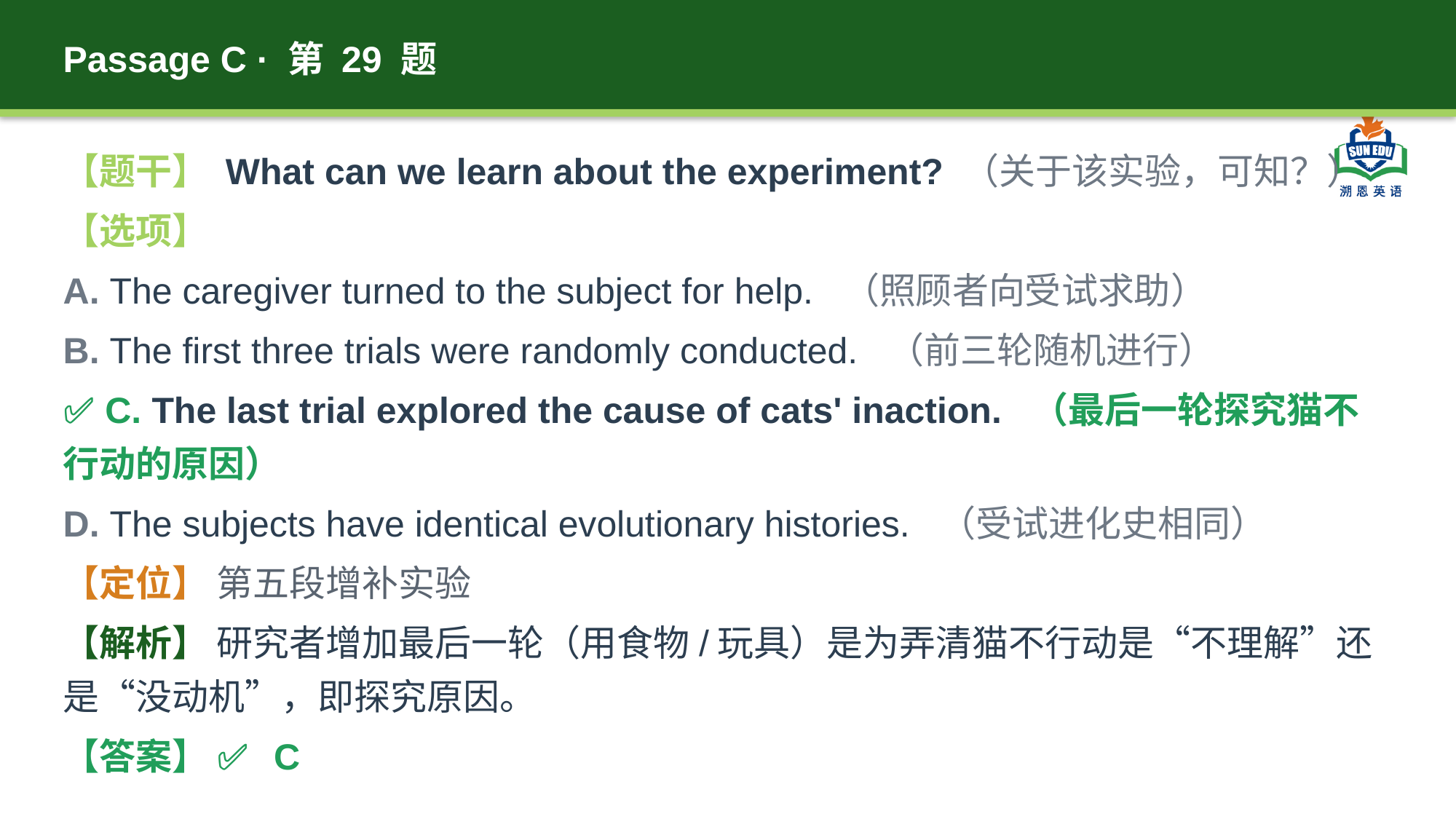

Passage C · 第 29 题

【题干】 What can we learn about the experiment? （关于该实验，可知？）
【选项】
A. The caregiver turned to the subject for help.  （照顾者向受试求助）
B. The first three trials were randomly conducted.  （前三轮随机进行）
✅ C. The last trial explored the cause of cats' inaction.  （最后一轮探究猫不行动的原因）
D. The subjects have identical evolutionary histories.  （受试进化史相同）
【定位】 第五段增补实验
【解析】 研究者增加最后一轮（用食物/玩具）是为弄清猫不行动是“不理解”还是“没动机”，即探究原因。
【答案】 ✅  C